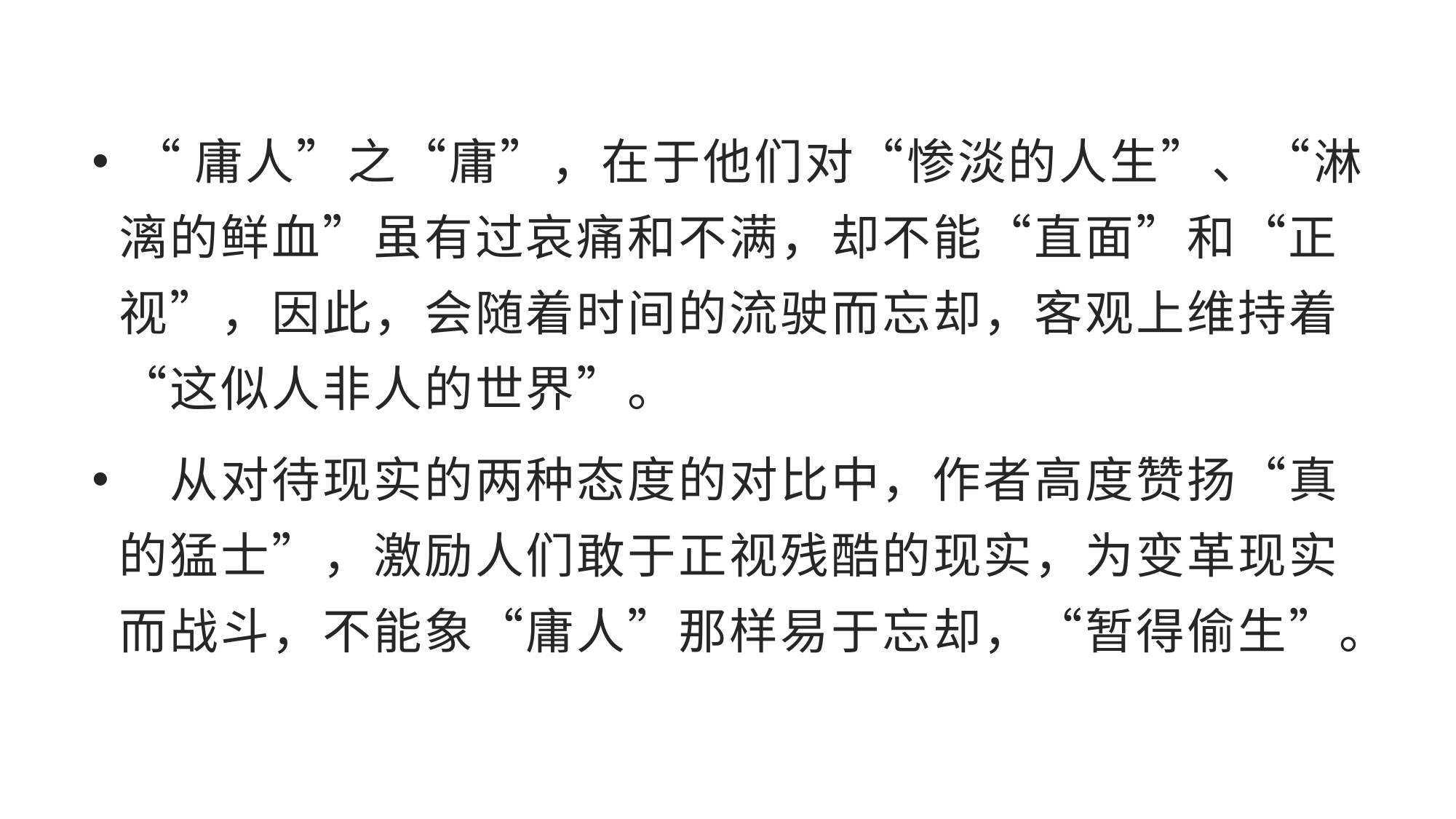

“庸人”之“庸”，在于他们对“惨淡的人生”、“淋漓的鲜血”虽有过哀痛和不满，却不能“直面”和“正视”，因此，会随着时间的流驶而忘却，客观上维持着“这似人非人的世界”。
　从对待现实的两种态度的对比中，作者高度赞扬“真的猛士”，激励人们敢于正视残酷的现实，为变革现实而战斗，不能象“庸人”那样易于忘却，“暂得偷生”。